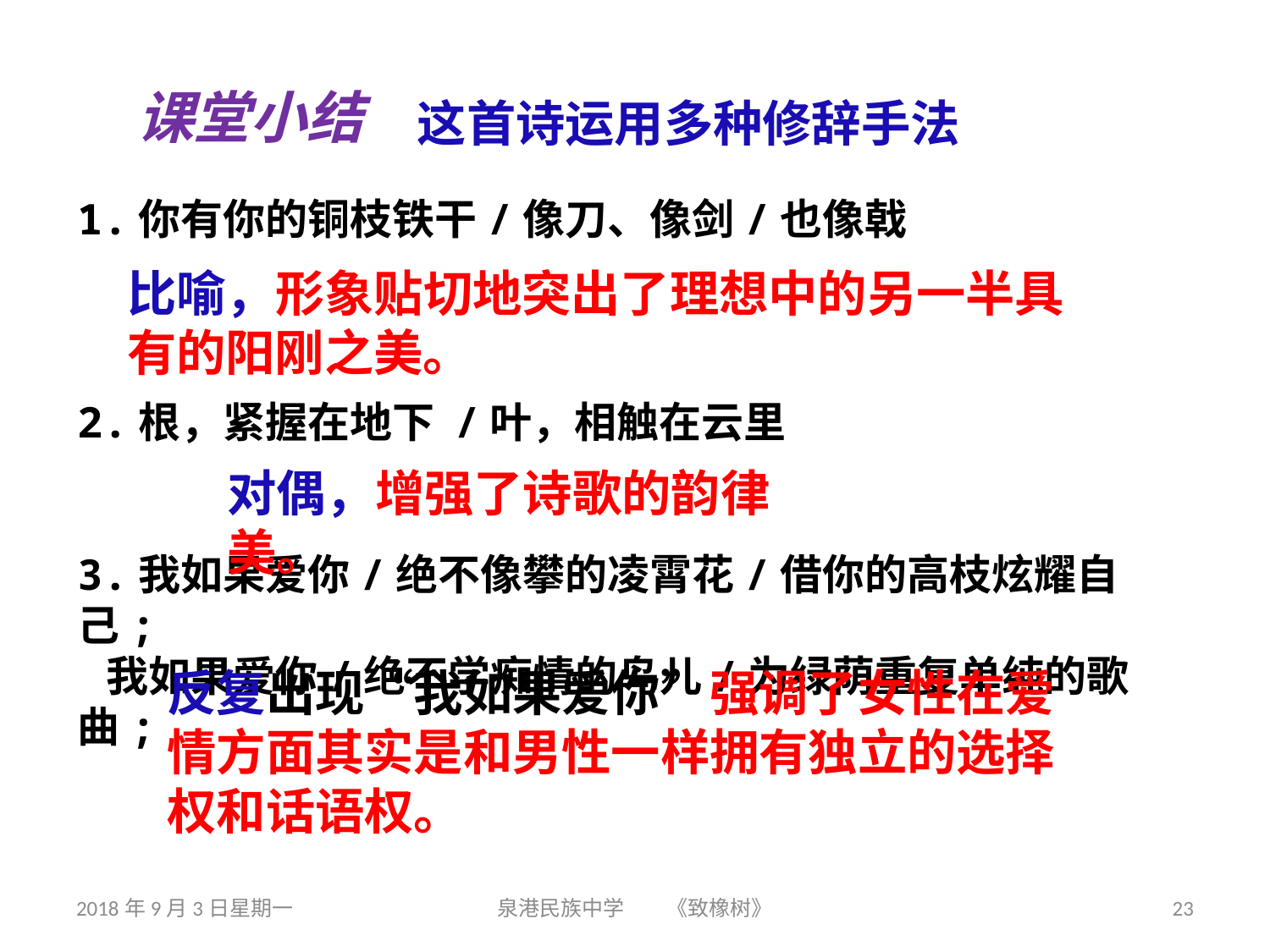

课堂小结
这首诗运用多种修辞手法
1.你有你的铜枝铁干/像刀、像剑/也像戟

2.根，紧握在地下 /叶，相触在云里

3.我如果爱你/绝不像攀的凌霄花/借你的高枝炫耀自己;
  我如果爱你/绝不学痴情的鸟儿/为绿荫重复单纯的歌曲;

比喻，形象贴切地突出了理想中的另一半具有的阳刚之美。
对偶，增强了诗歌的韵律美。
反复出现“我如果爱你”强调了女性在爱情方面其实是和男性一样拥有独立的选择权和话语权。
2018年9月3日星期一
泉港民族中学         《致橡树》
23